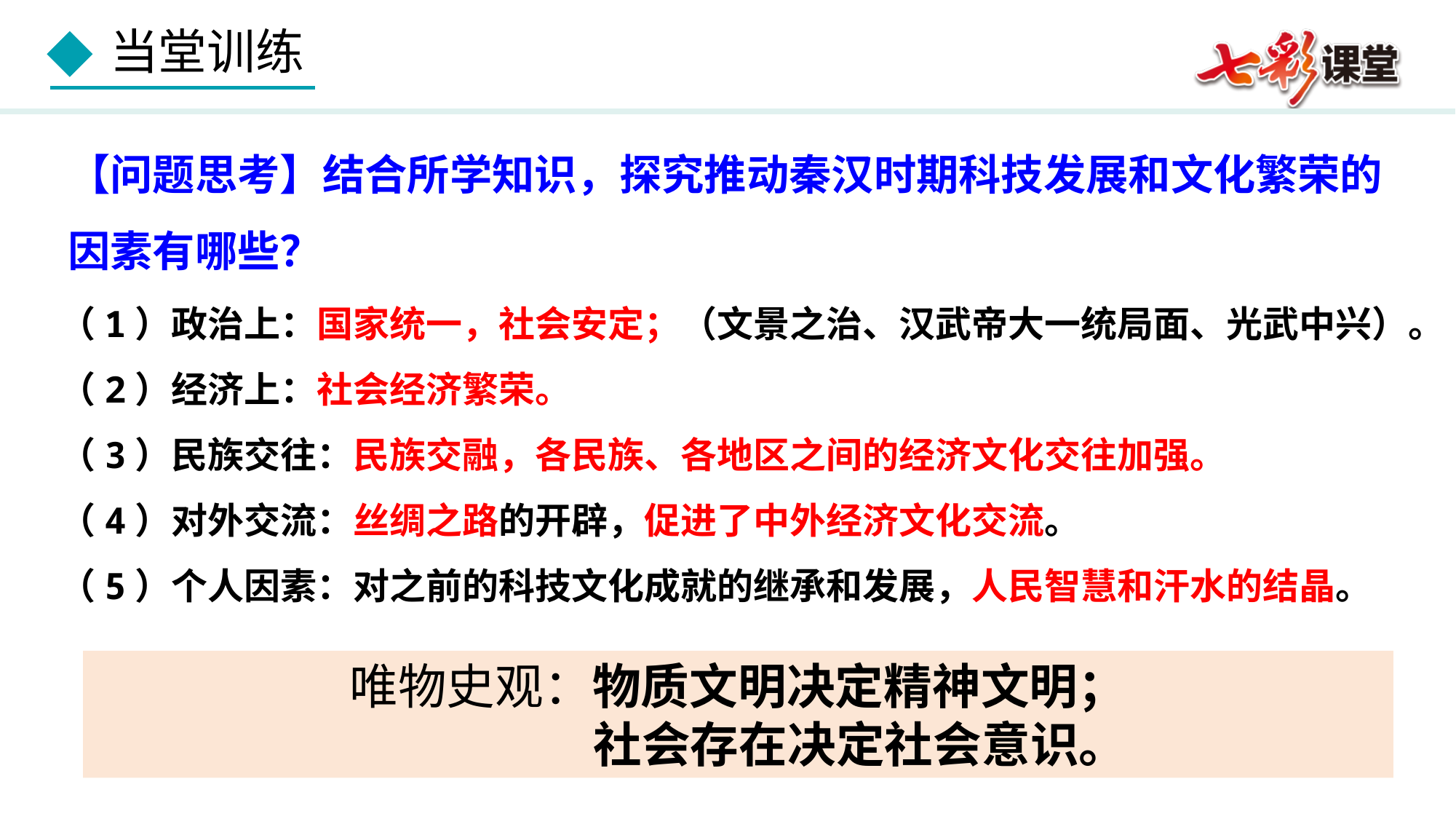

【问题思考】结合所学知识，探究推动秦汉时期科技发展和文化繁荣的因素有哪些？
（1）政治上：国家统一，社会安定；（文景之治、汉武帝大一统局面、光武中兴）。
（2）经济上：社会经济繁荣。
（3）民族交往：民族交融，各民族、各地区之间的经济文化交往加强。
（4）对外交流：丝绸之路的开辟，促进了中外经济文化交流。
（5）个人因素：对之前的科技文化成就的继承和发展，人民智慧和汗水的结晶。
唯物史观：物质文明决定精神文明；
                     社会存在决定社会意识。